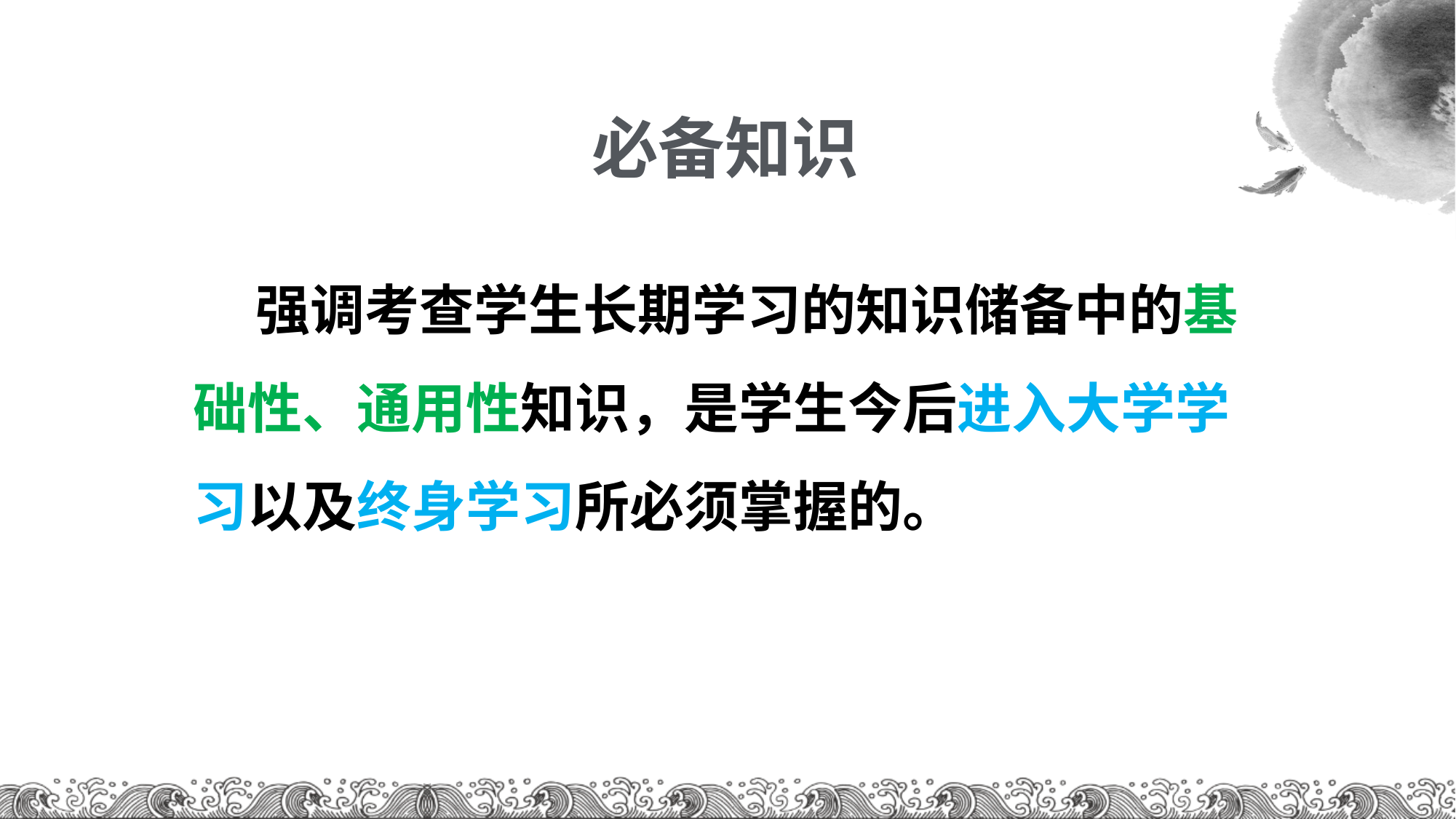

# 必备知识
    强调考查学生长期学习的知识储备中的基础性、通用性知识，是学生今后进入大学学习以及终身学习所必须掌握的。